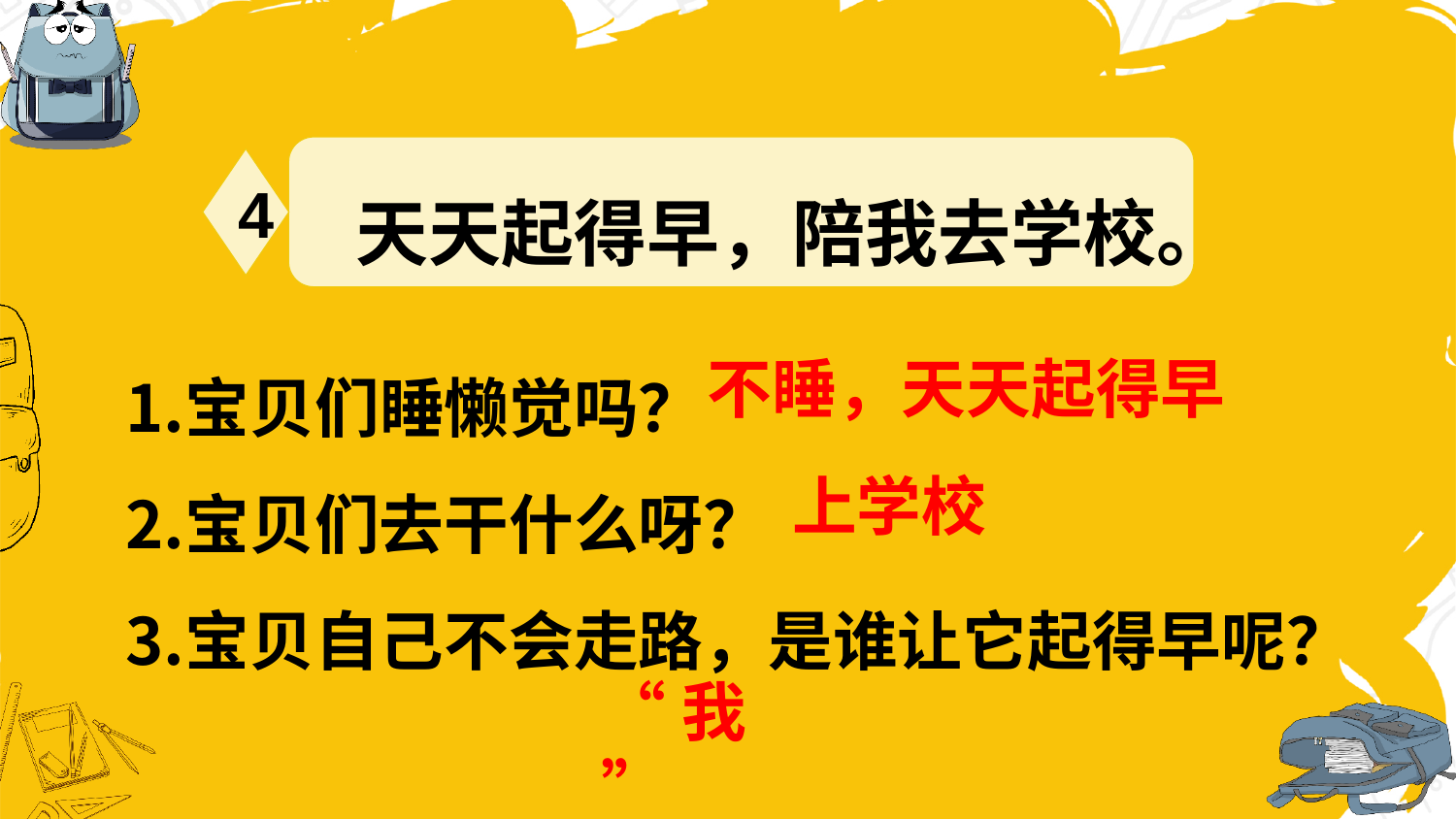

天天起得早，陪我去学校。
4
宝贝们睡懒觉吗？
宝贝们去干什么呀？
宝贝自己不会走路，是谁让它起得早呢？
不睡，天天起得早
上学校
“我”